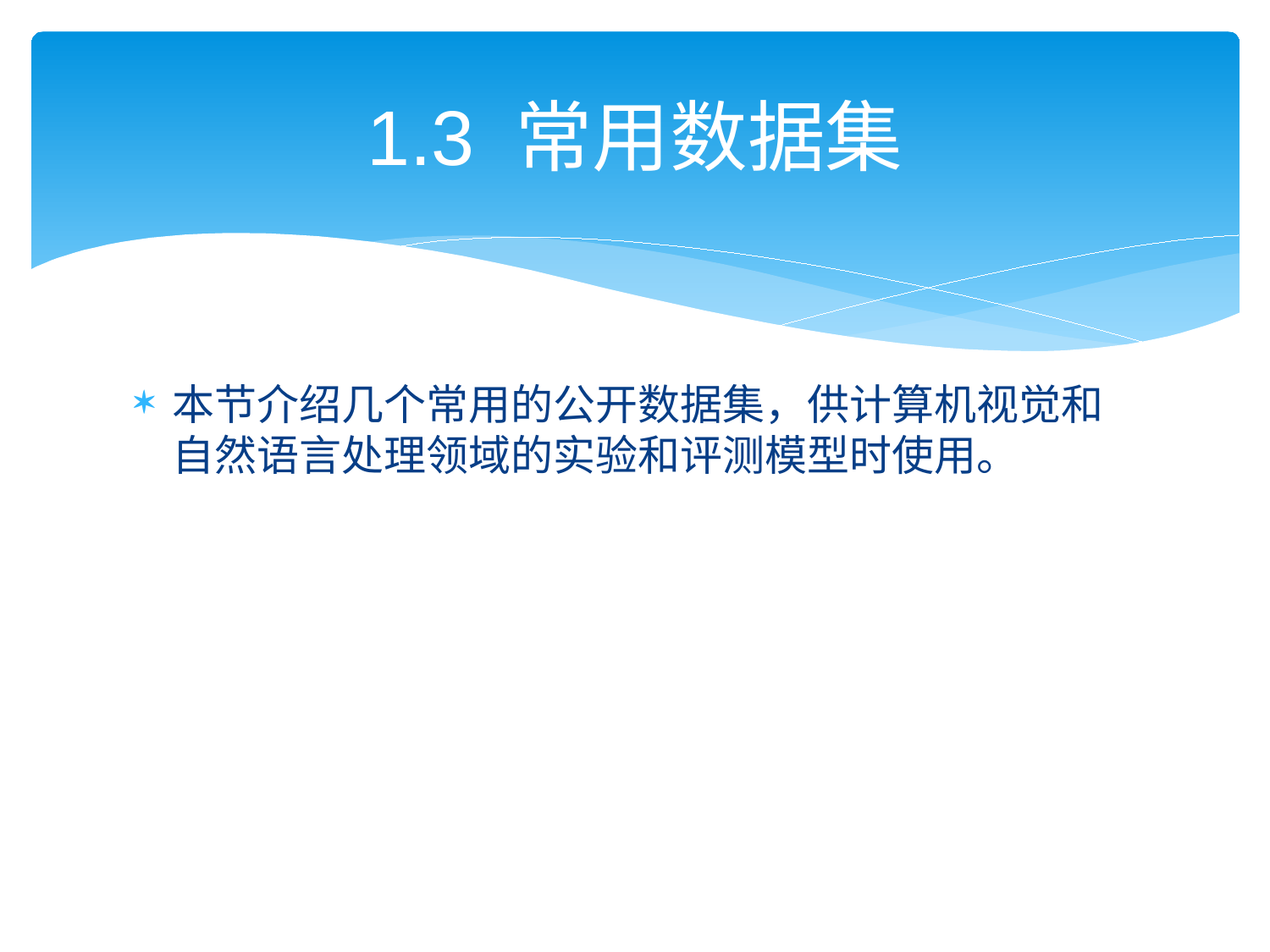

# 1.3 常用数据集
本节介绍几个常用的公开数据集，供计算机视觉和自然语言处理领域的实验和评测模型时使用。